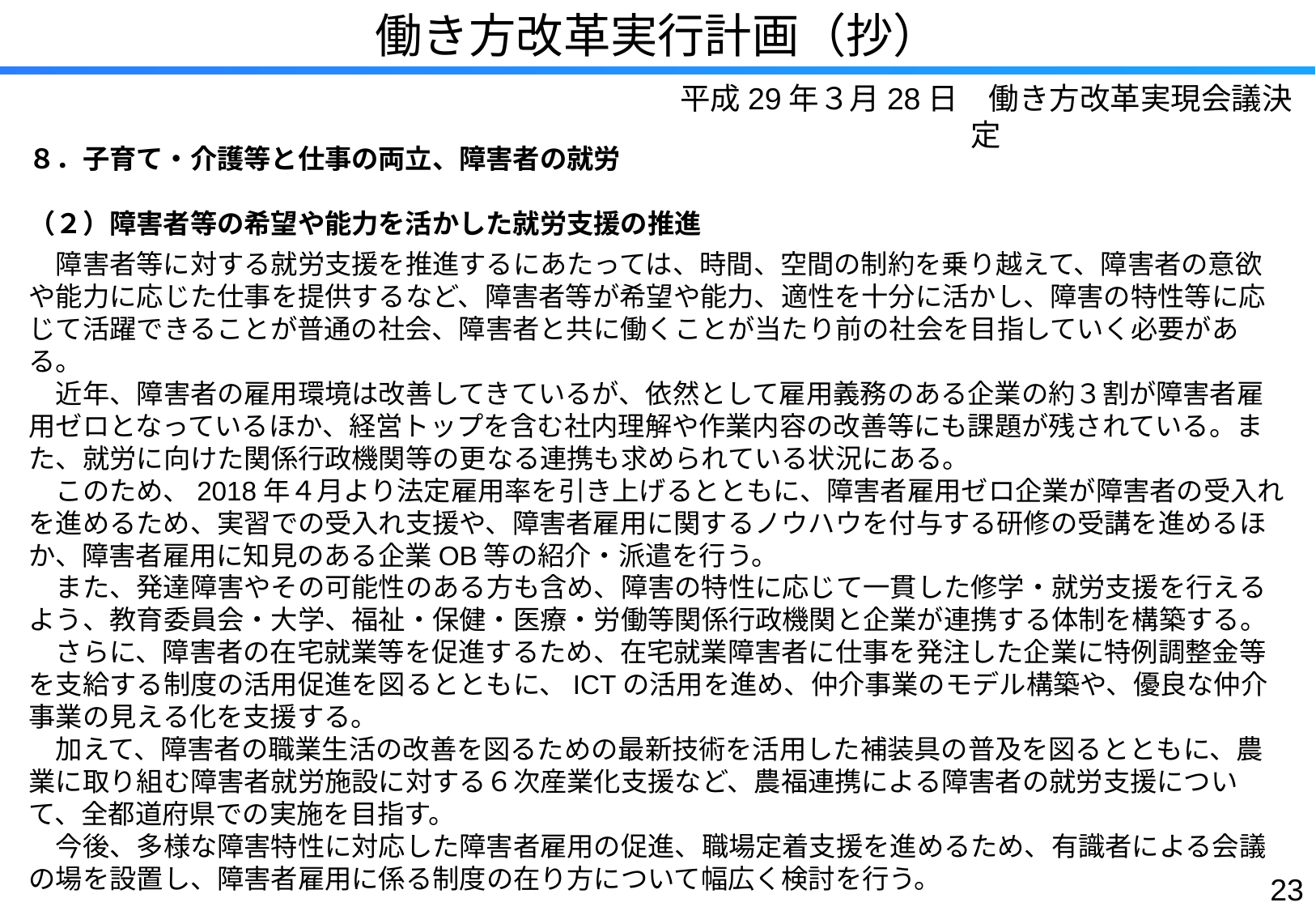

働き方改革実行計画（抄）

平成29年３月28日　働き方改革実現会議決定
８．子育て・介護等と仕事の両立、障害者の就労

（２）障害者等の希望や能力を活かした就労支援の推進

　障害者等に対する就労支援を推進するにあたっては、時間、空間の制約を乗り越えて、障害者の意欲や能力に応じた仕事を提供するなど、障害者等が希望や能力、適性を十分に活かし、障害の特性等に応じて活躍できることが普通の社会、障害者と共に働くことが当たり前の社会を目指していく必要がある。
　近年、障害者の雇用環境は改善してきているが、依然として雇用義務のある企業の約３割が障害者雇用ゼロとなっているほか、経営トップを含む社内理解や作業内容の改善等にも課題が残されている。また、就労に向けた関係行政機関等の更なる連携も求められている状況にある。
　このため、2018年４月より法定雇用率を引き上げるとともに、障害者雇用ゼロ企業が障害者の受入れを進めるため、実習での受入れ支援や、障害者雇用に関するノウハウを付与する研修の受講を進めるほか、障害者雇用に知見のある企業OB等の紹介・派遣を行う。
　また、発達障害やその可能性のある方も含め、障害の特性に応じて一貫した修学・就労支援を行えるよう、教育委員会・大学、福祉・保健・医療・労働等関係行政機関と企業が連携する体制を構築する。
　さらに、障害者の在宅就業等を促進するため、在宅就業障害者に仕事を発注した企業に特例調整金等を支給する制度の活用促進を図るとともに、ICTの活用を進め、仲介事業のモデル構築や、優良な仲介事業の見える化を支援する。
　加えて、障害者の職業生活の改善を図るための最新技術を活用した補装具の普及を図るとともに、農業に取り組む障害者就労施設に対する６次産業化支援など、農福連携による障害者の就労支援について、全都道府県での実施を目指す。
　今後、多様な障害特性に対応した障害者雇用の促進、職場定着支援を進めるため、有識者による会議の場を設置し、障害者雇用に係る制度の在り方について幅広く検討を行う。
23